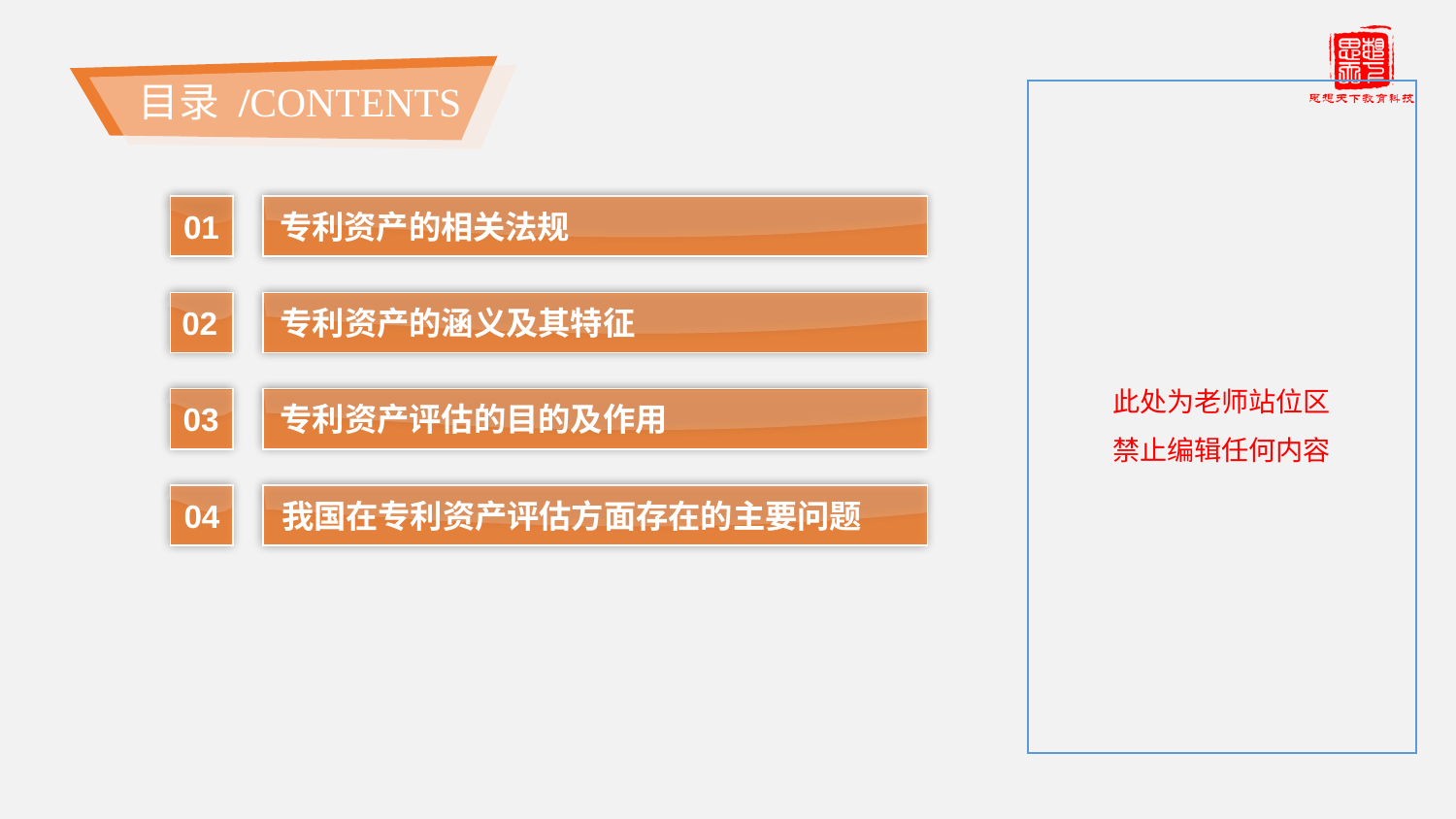

专利资产的相关法规

01

专利资产的涵义及其特征

02

03

专利资产评估的目的及作用

我国在专利资产评估方面存在的主要问题

04